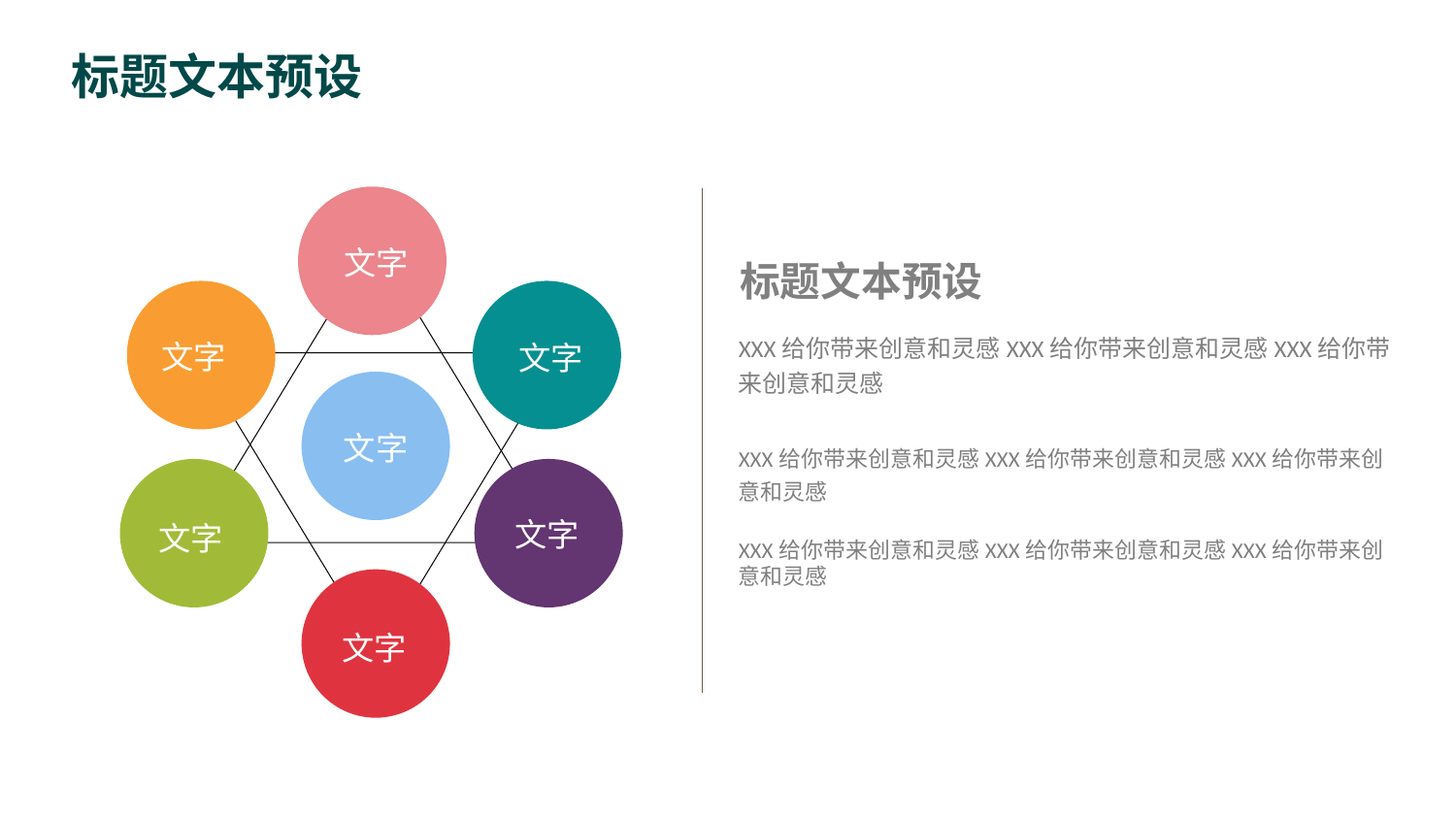

文字

文字
文字

文字

文字
文字

文字
标题文本预设
XXX给你带来创意和灵感XXX给你带来创意和灵感XXX给你带来创意和灵感
XXX给你带来创意和灵感XXX给你带来创意和灵感XXX给你带来创意和灵感

XXX给你带来创意和灵感XXX给你带来创意和灵感XXX给你带来创意和灵感